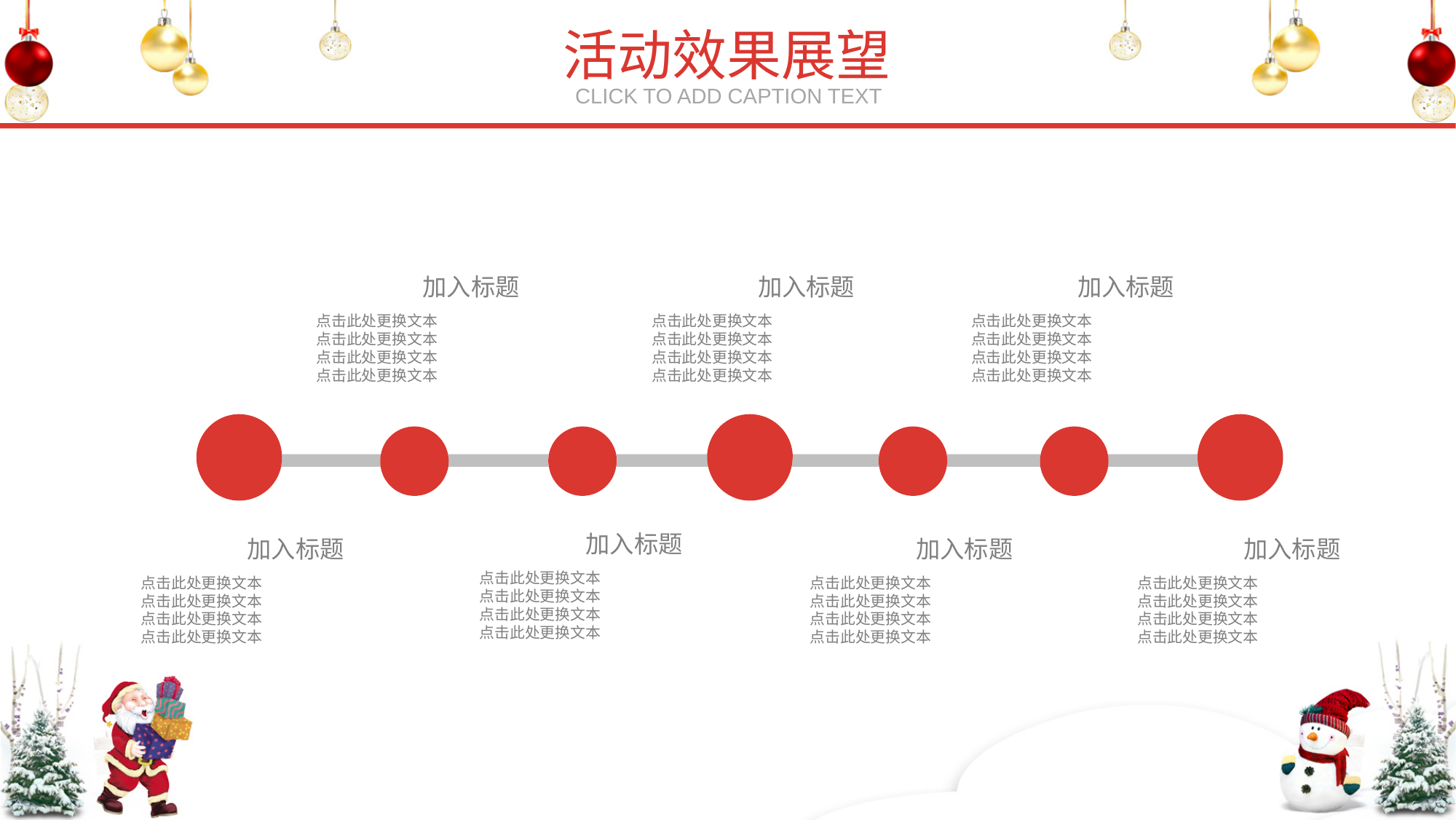

活动效果展望
CLICK TO ADD CAPTION TEXT

加入标题
点击此处更换文本
点击此处更换文本
点击此处更换文本
点击此处更换文本

加入标题
点击此处更换文本
点击此处更换文本
点击此处更换文本
点击此处更换文本

加入标题
点击此处更换文本
点击此处更换文本
点击此处更换文本
点击此处更换文本

加入标题
点击此处更换文本
点击此处更换文本
点击此处更换文本
点击此处更换文本

加入标题
点击此处更换文本
点击此处更换文本
点击此处更换文本
点击此处更换文本

加入标题
点击此处更换文本
点击此处更换文本
点击此处更换文本
点击此处更换文本

加入标题
点击此处更换文本
点击此处更换文本
点击此处更换文本
点击此处更换文本